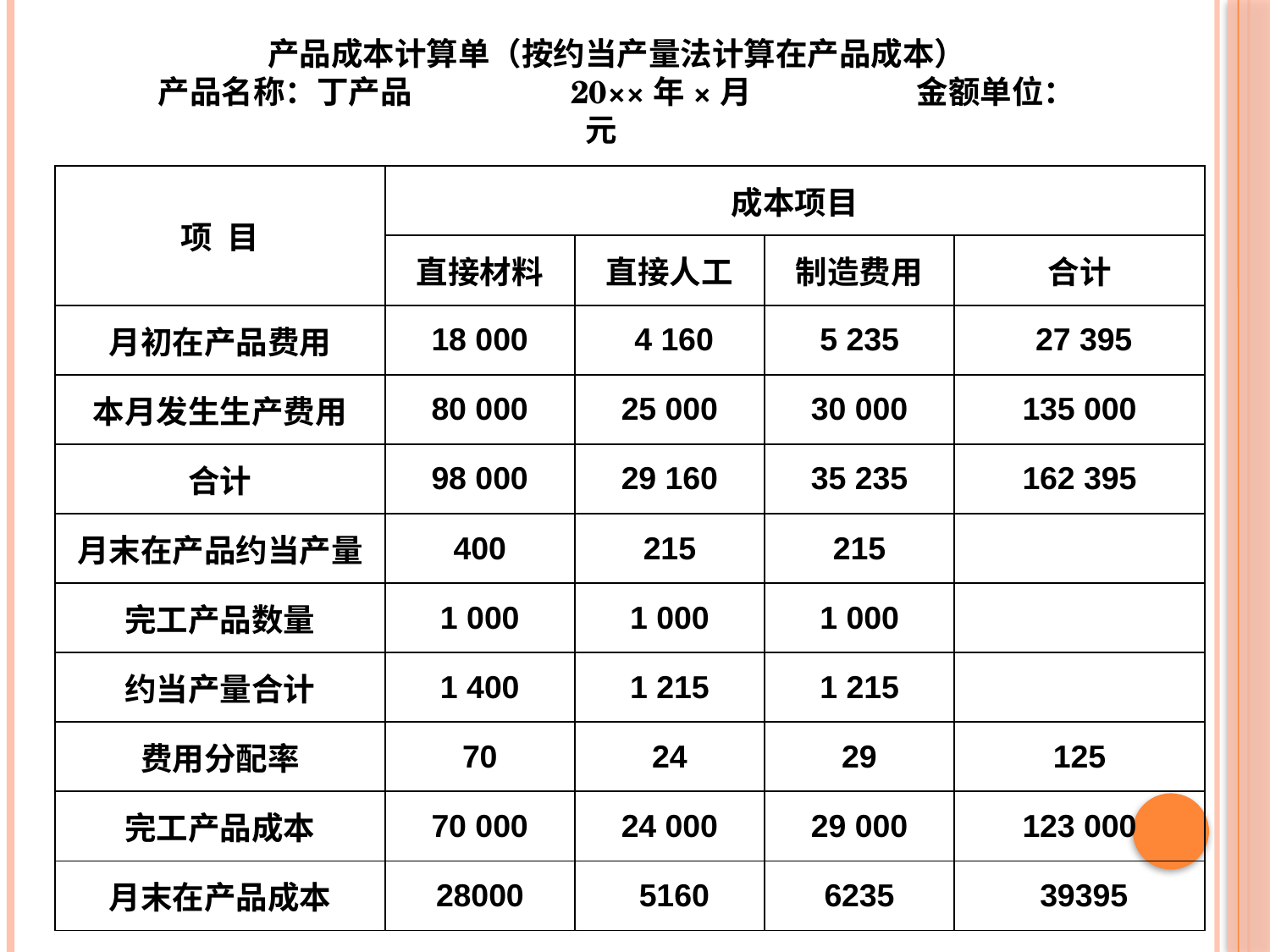

产品成本计算单（按约当产量法计算在产品成本）
产品名称：丁产品                     20××年×月                       金额单位：元
| 项 目 | 成本项目 |  |  |  |
| --- | --- | --- | --- | --- |
|  | 直接材料 | 直接人工 | 制造费用 | 合计 |
| 月初在产品费用 | 18 000 | 4 160 | 5 235 | 27 395 |
| 本月发生生产费用 | 80 000 | 25 000 | 30 000 | 135 000 |
| 合计 | 98 000 | 29 160 | 35 235 | 162 395 |
| 月末在产品约当产量 | 400 | 215 | 215 |  |
| 完工产品数量 | 1 000 | 1 000 | 1 000 |  |
| 约当产量合计 | 1 400 | 1 215 | 1 215 |  |
| 费用分配率 | 70 | 24 | 29 | 125 |
| 完工产品成本 | 70 000 | 24 000 | 29 000 | 123 000 |
| 月末在产品成本 | 28000 | 5160 | 6235 | 39395 |